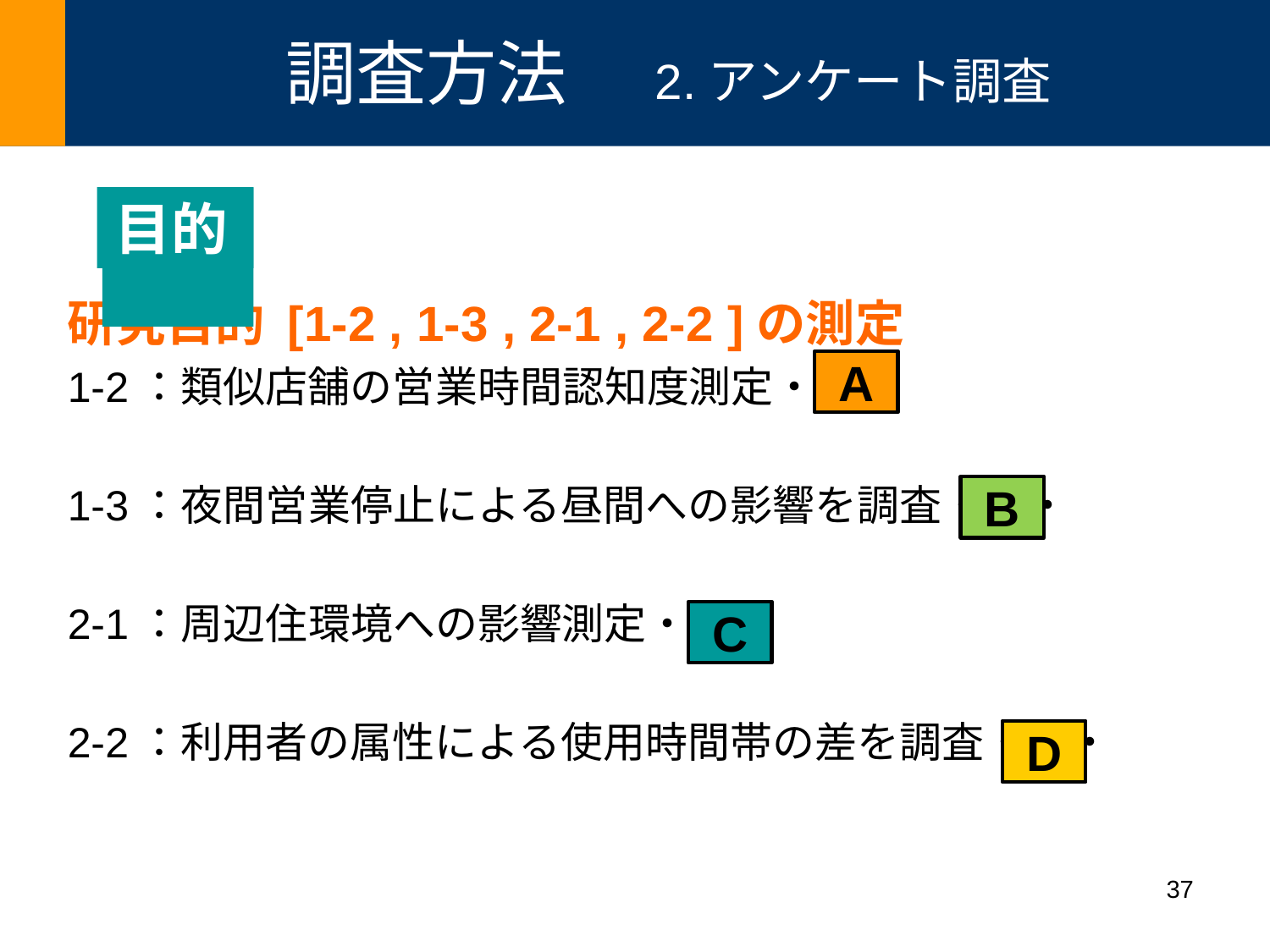

# 調査方法　2.アンケート調査

目的
研究目的 [1-2 , 1-3 , 2-1 , 2-2 ]の測定
1-2：類似店舗の営業時間認知度測定・・・

1-3：夜間営業停止による昼間への影響を調査・・・

2-1：周辺住環境への影響測定・・・

2-2：利用者の属性による使用時間帯の差を調査・・・
A
B
C
D
37